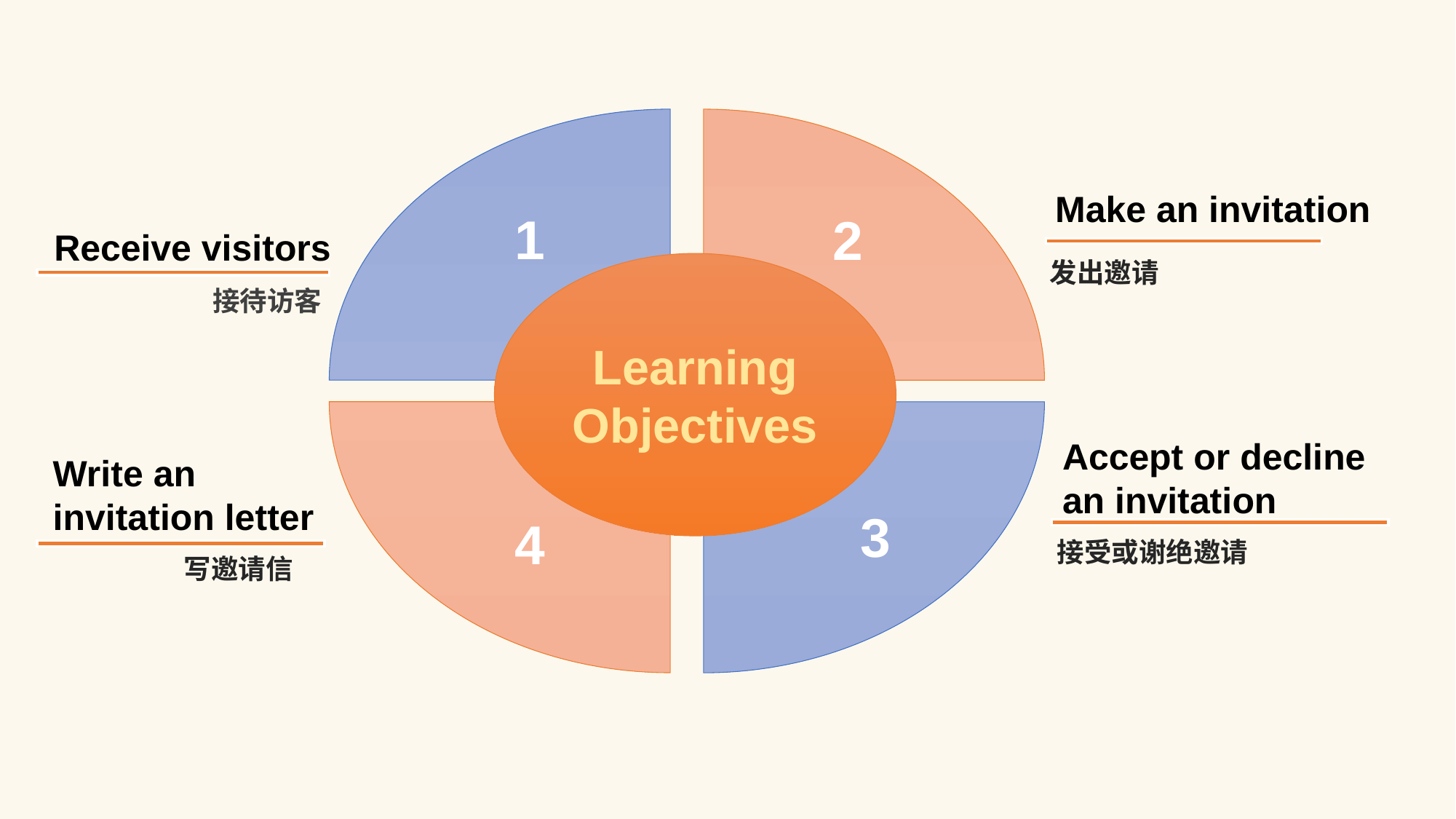

1

2

4

3
Make an invitation

发出邀请
Receive visitors
接待访客

Learning Objectives
Accept or decline an invitation

接受或谢绝邀请
Write an invitation letter

                写邀请信